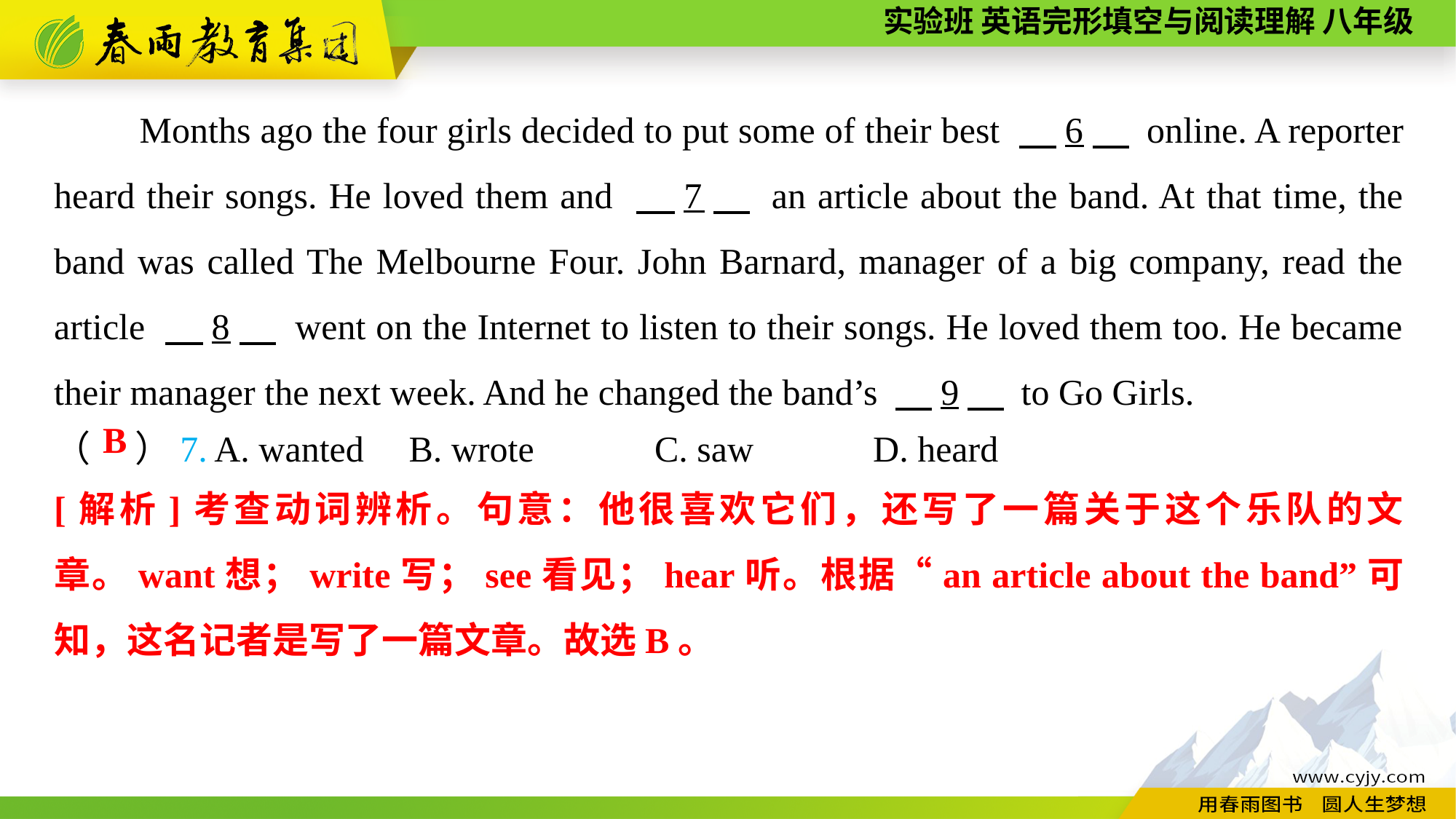

Months ago the four girls decided to put some of their best 　6　 online. A reporter heard their songs. He loved them and 　7　 an article about the band. At that time, the band was called The Melbourne Four. John Barnard, manager of a big company, read the article 　8　 went on the Internet to listen to their songs. He loved them too. He became their manager the next week. And he changed the band’s 　9　 to Go Girls.
（　 ）7. A. wanted	   B. wrote	      C. saw	      D. heard
B
[解析]考查动词辨析。句意：他很喜欢它们，还写了一篇关于这个乐队的文章。want想；write写；see看见；hear听。根据“an article about the band”可知，这名记者是写了一篇文章。故选B。